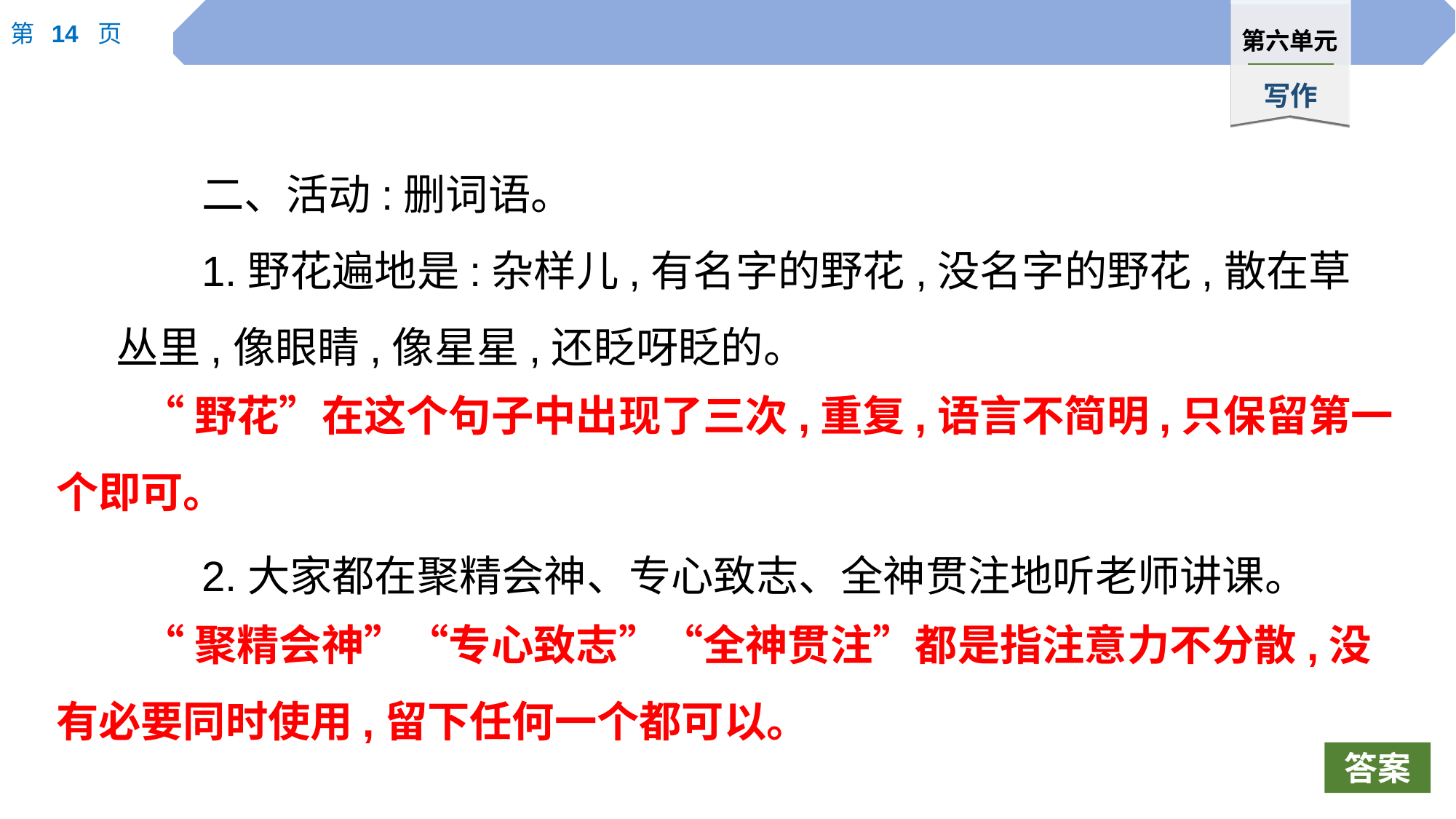

二、活动:删词语。
1.野花遍地是:杂样儿,有名字的野花,没名字的野花,散在草丛里,像眼睛,像星星,还眨呀眨的。

2.大家都在聚精会神、专心致志、全神贯注地听老师讲课。

“野花”在这个句子中出现了三次,重复,语言不简明,只保留第一个即可。

“聚精会神”“专心致志”“全神贯注”都是指注意力不分散,没有必要同时使用,留下任何一个都可以。

答案